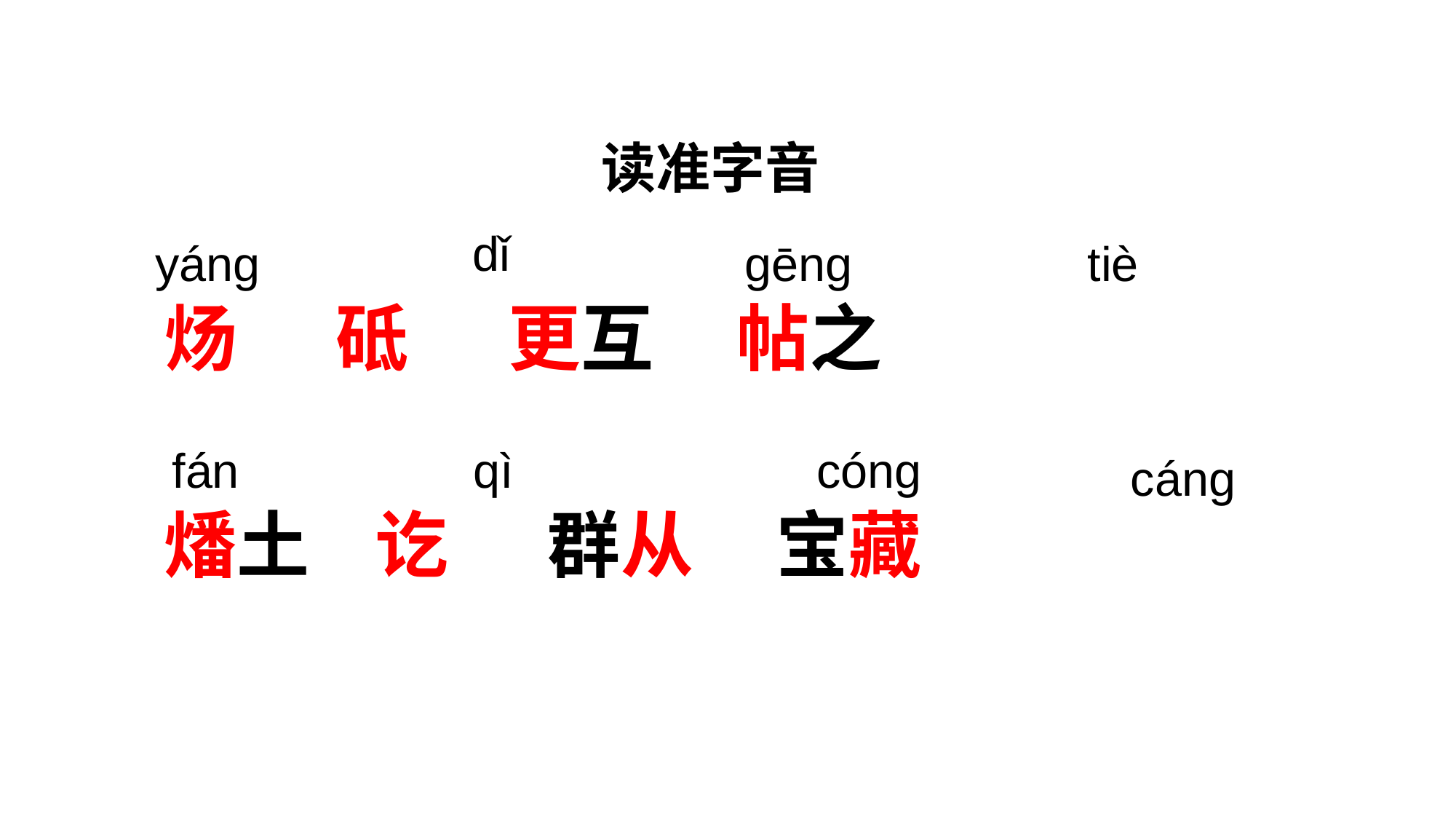

读准字音
dǐ
yáng
gēng
tiè
炀      砥      更互     帖之
qì
cóng
fán
cáng
燔土    讫      群从     宝藏